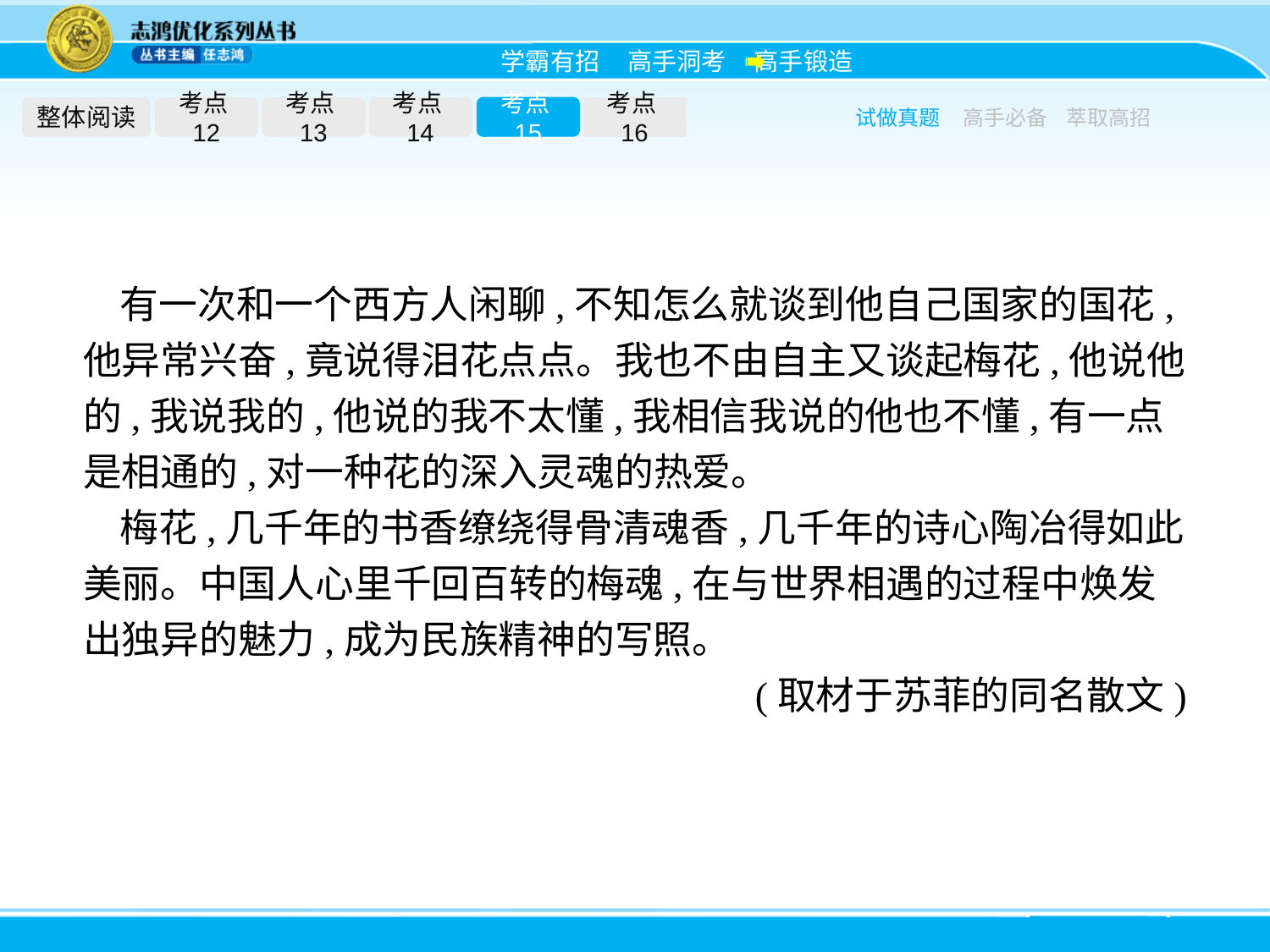

整体阅读
考点12
考点13
考点14
考点15
考点16
试做真题
高手必备
萃取高招
有一次和一个西方人闲聊,不知怎么就谈到他自己国家的国花,他异常兴奋,竟说得泪花点点。我也不由自主又谈起梅花,他说他的,我说我的,他说的我不太懂,我相信我说的他也不懂,有一点是相通的,对一种花的深入灵魂的热爱。
梅花,几千年的书香缭绕得骨清魂香,几千年的诗心陶冶得如此美丽。中国人心里千回百转的梅魂,在与世界相遇的过程中焕发出独异的魅力,成为民族精神的写照。
(取材于苏菲的同名散文)